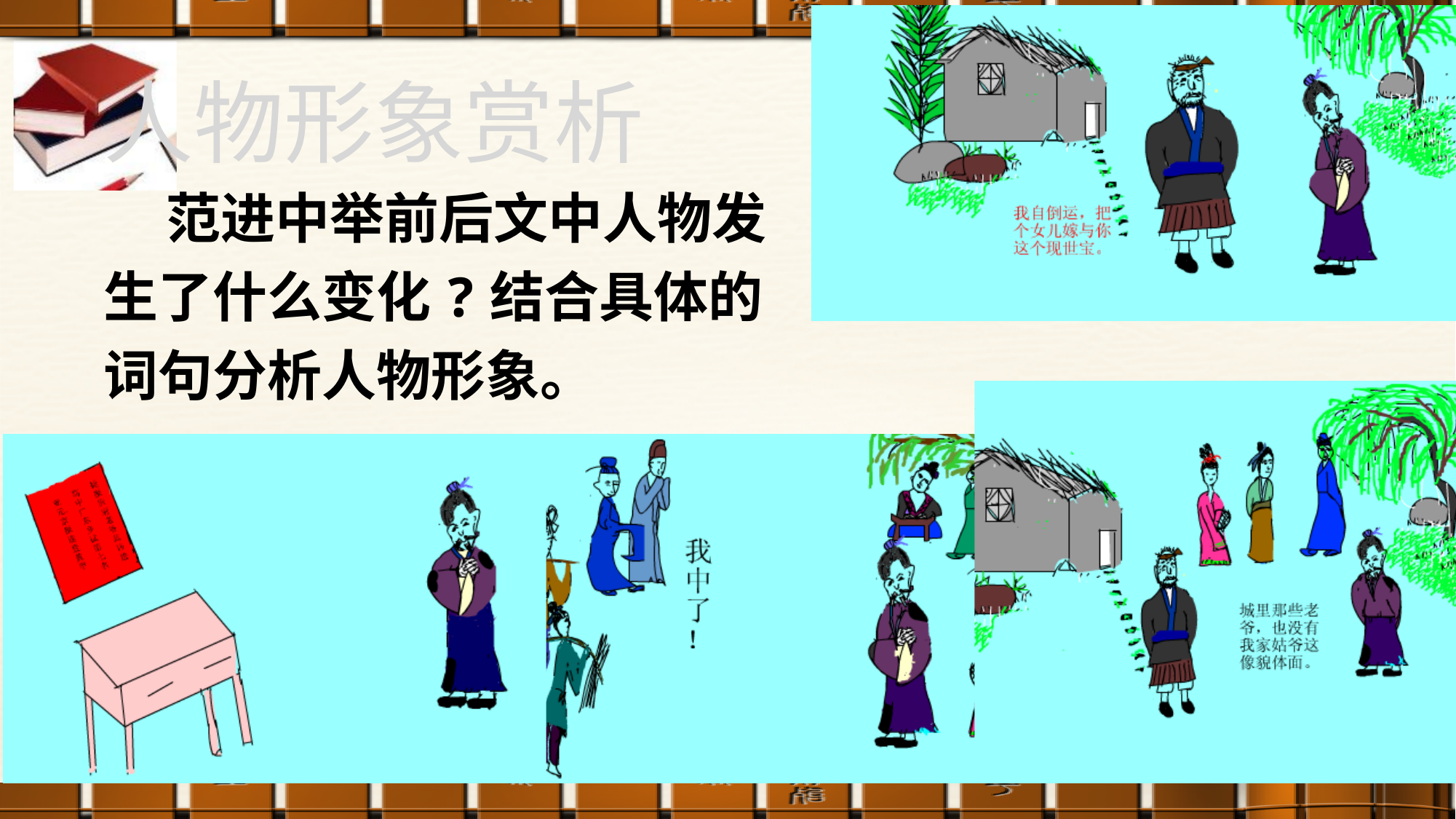

人物形象赏析
    范进中举前后文中人物发生了什么变化?结合具体的词句分析人物形象。